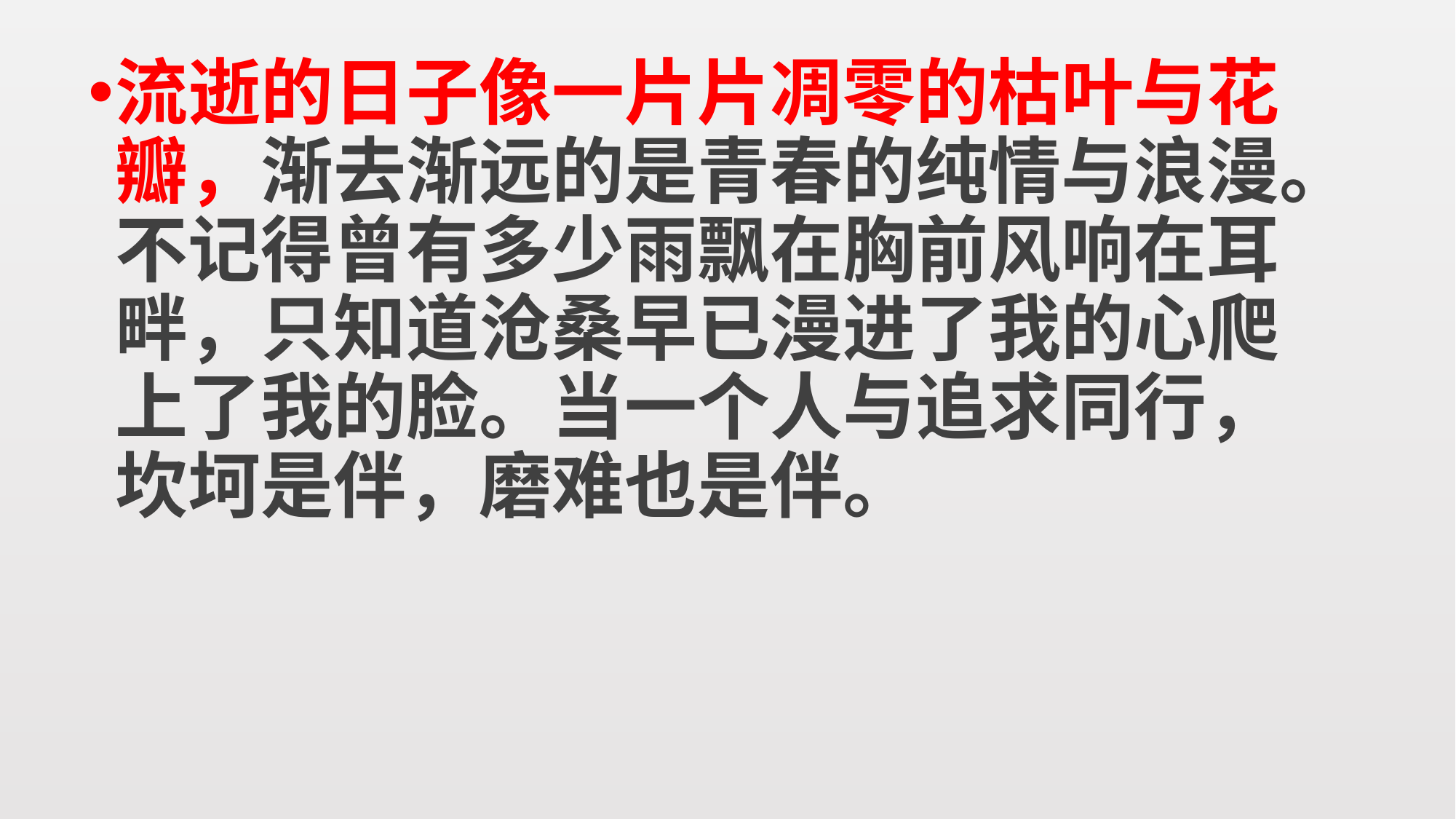

流逝的日子像一片片凋零的枯叶与花瓣，渐去渐远的是青春的纯情与浪漫。不记得曾有多少雨飘在胸前风响在耳畔，只知道沧桑早已漫进了我的心爬上了我的脸。当一个人与追求同行，坎坷是伴，磨难也是伴。